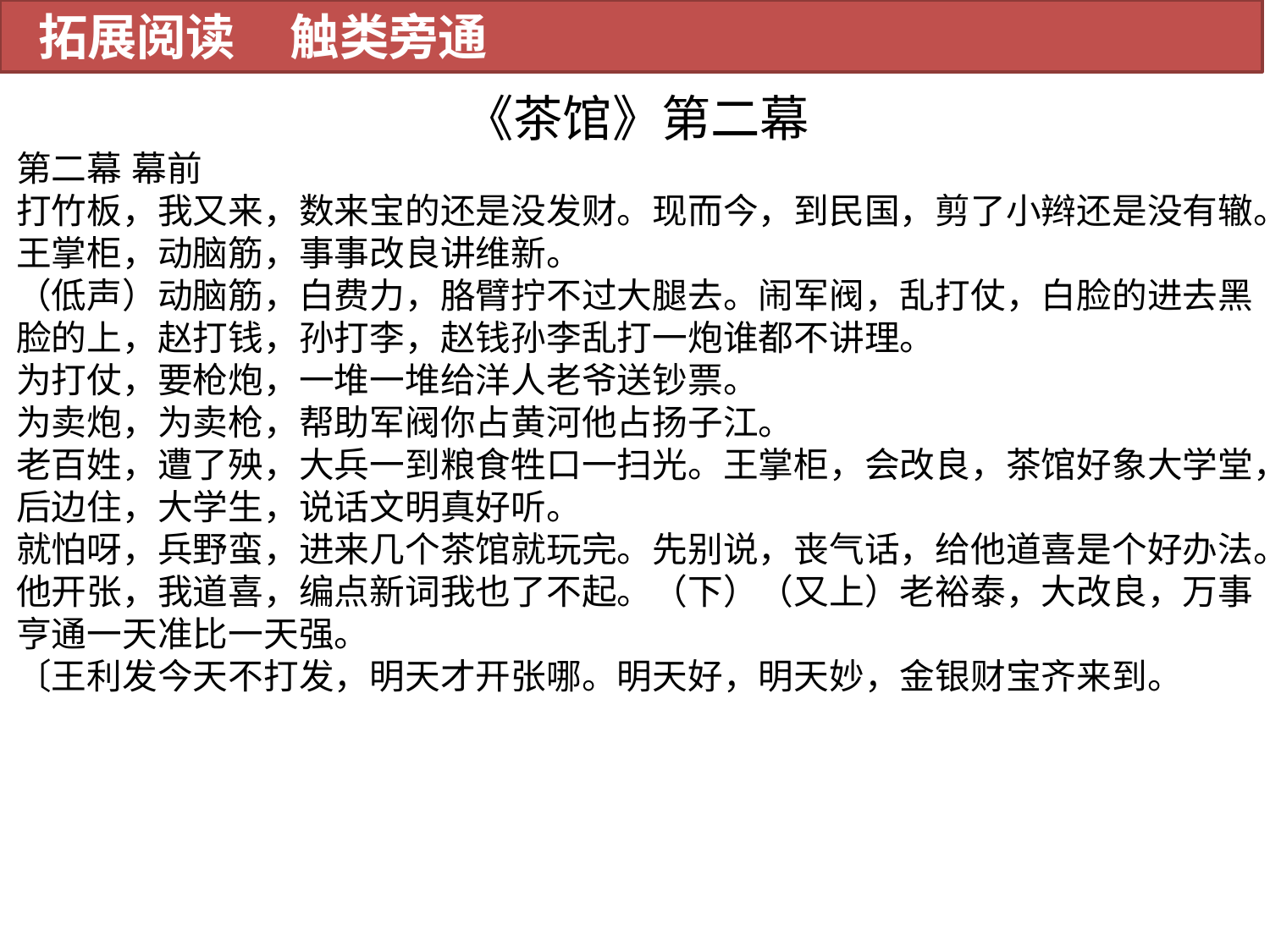

拓展阅读    触类旁通
《茶馆》第二幕
第二幕 幕前
打竹板，我又来，数来宝的还是没发财。现而今，到民国，剪了小辫还是没有辙。王掌柜，动脑筋，事事改良讲维新。
（低声）动脑筋，白费力，胳臂拧不过大腿去。闹军阀，乱打仗，白脸的进去黑脸的上，赵打钱，孙打李，赵钱孙李乱打一炮谁都不讲理。
为打仗，要枪炮，一堆一堆给洋人老爷送钞票。
为卖炮，为卖枪，帮助军阀你占黄河他占扬子江。
老百姓，遭了殃，大兵一到粮食牲口一扫光。王掌柜，会改良，茶馆好象大学堂，后边住，大学生，说话文明真好听。
就怕呀，兵野蛮，进来几个茶馆就玩完。先别说，丧气话，给他道喜是个好办法。他开张，我道喜，编点新词我也了不起。（下）（又上）老裕泰，大改良，万事亨通一天准比一天强。
〔王利发今天不打发，明天才开张哪。明天好，明天妙，金银财宝齐来到。